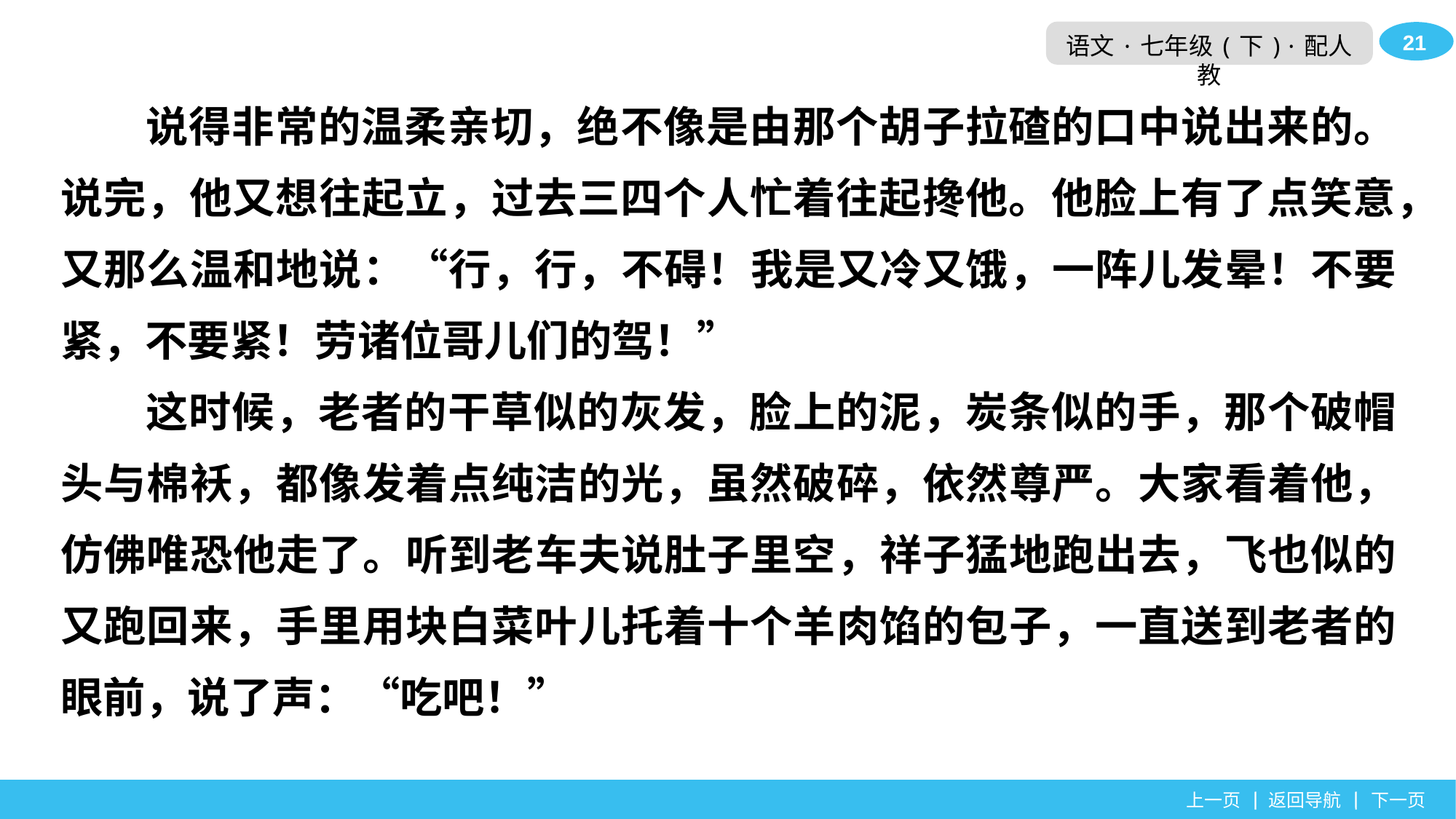

说得非常的温柔亲切，绝不像是由那个胡子拉碴的口中说出来的。说完，他又想往起立，过去三四个人忙着往起搀他。他脸上有了点笑意，又那么温和地说：“行，行，不碍！我是又冷又饿，一阵儿发晕！不要紧，不要紧！劳诸位哥儿们的驾！”
这时候，老者的干草似的灰发，脸上的泥，炭条似的手，那个破帽头与棉袄，都像发着点纯洁的光，虽然破碎，依然尊严。大家看着他，仿佛唯恐他走了。听到老车夫说肚子里空，祥子猛地跑出去，飞也似的又跑回来，手里用块白菜叶儿托着十个羊肉馅的包子，一直送到老者的眼前，说了声：“吃吧！”